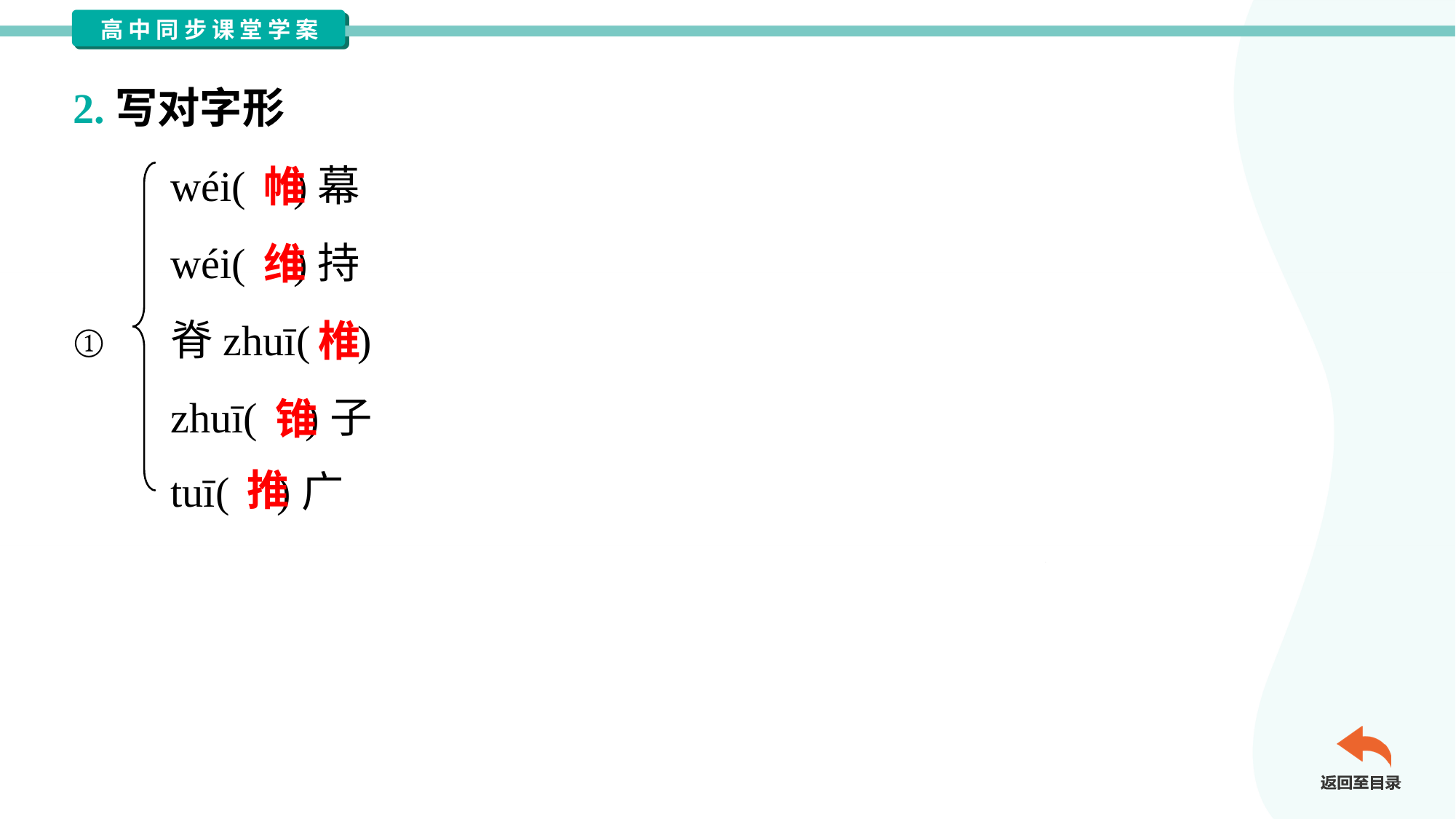

2.写对字形
wéi(    )幕
wéi(    )持
脊zhuī(    )
zhuī(    )子
tuī(    )广
帷

维
椎
①

锥
推